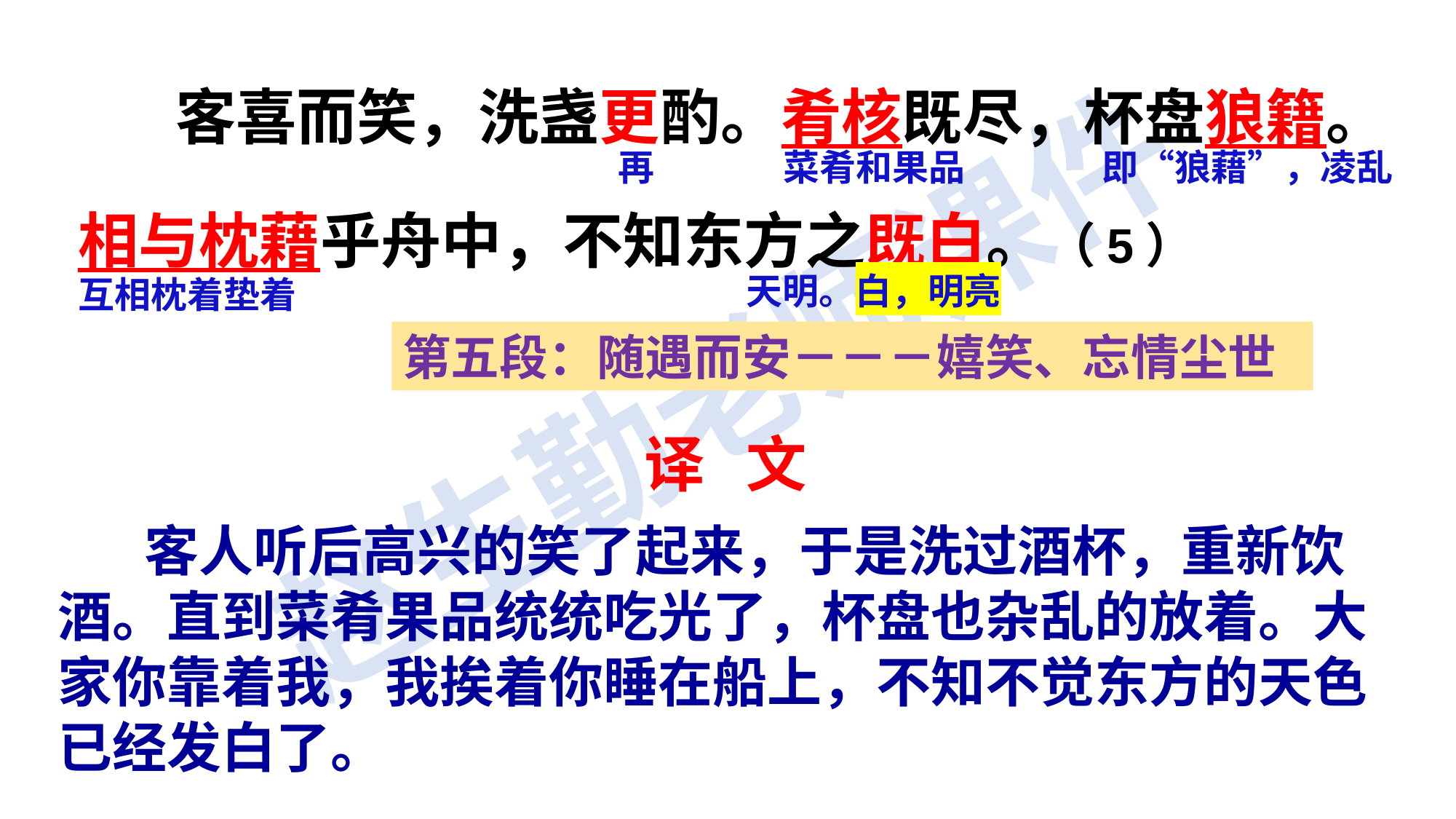

客喜而笑，洗盏更酌。肴核既尽，杯盘狼籍。相与枕藉乎舟中，不知东方之既白。（5）
再
菜肴和果品
即“狼藉”，凌乱
互相枕着垫着
天明。白，明亮
第五段：随遇而安－－－嬉笑、忘情尘世
译   文
      客人听后高兴的笑了起来，于是洗过酒杯，重新饮酒。直到菜肴果品统统吃光了，杯盘也杂乱的放着。大家你靠着我，我挨着你睡在船上，不知不觉东方的天色已经发白了。